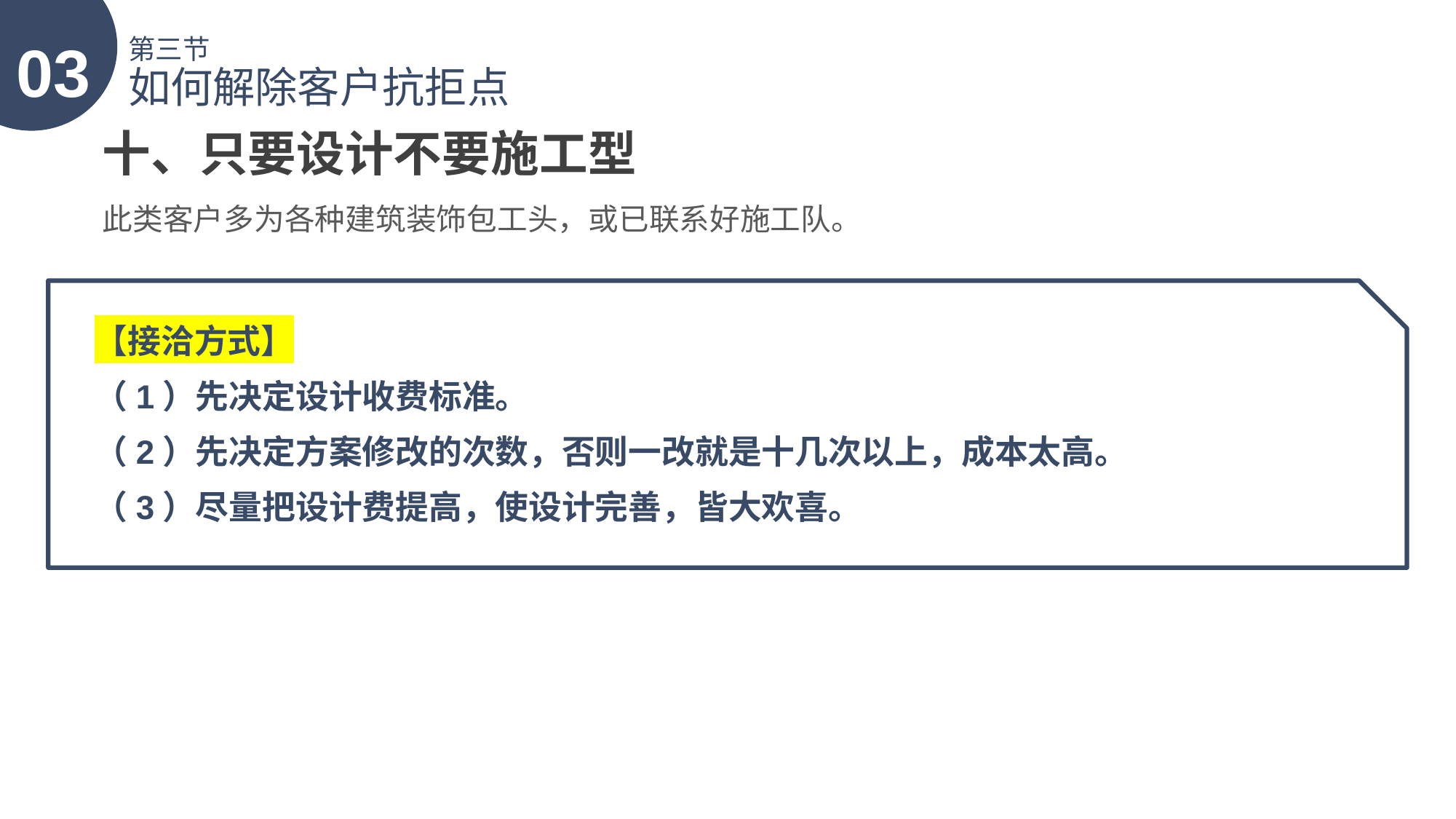

03
第三节
如何解除客户抗拒点
十、只要设计不要施工型
此类客户多为各种建筑装饰包工头，或已联系好施工队。

【接洽方式】
（1）先决定设计收费标准。
（2）先决定方案修改的次数，否则一改就是十几次以上，成本太高。
（3）尽量把设计费提高，使设计完善，皆大欢喜。